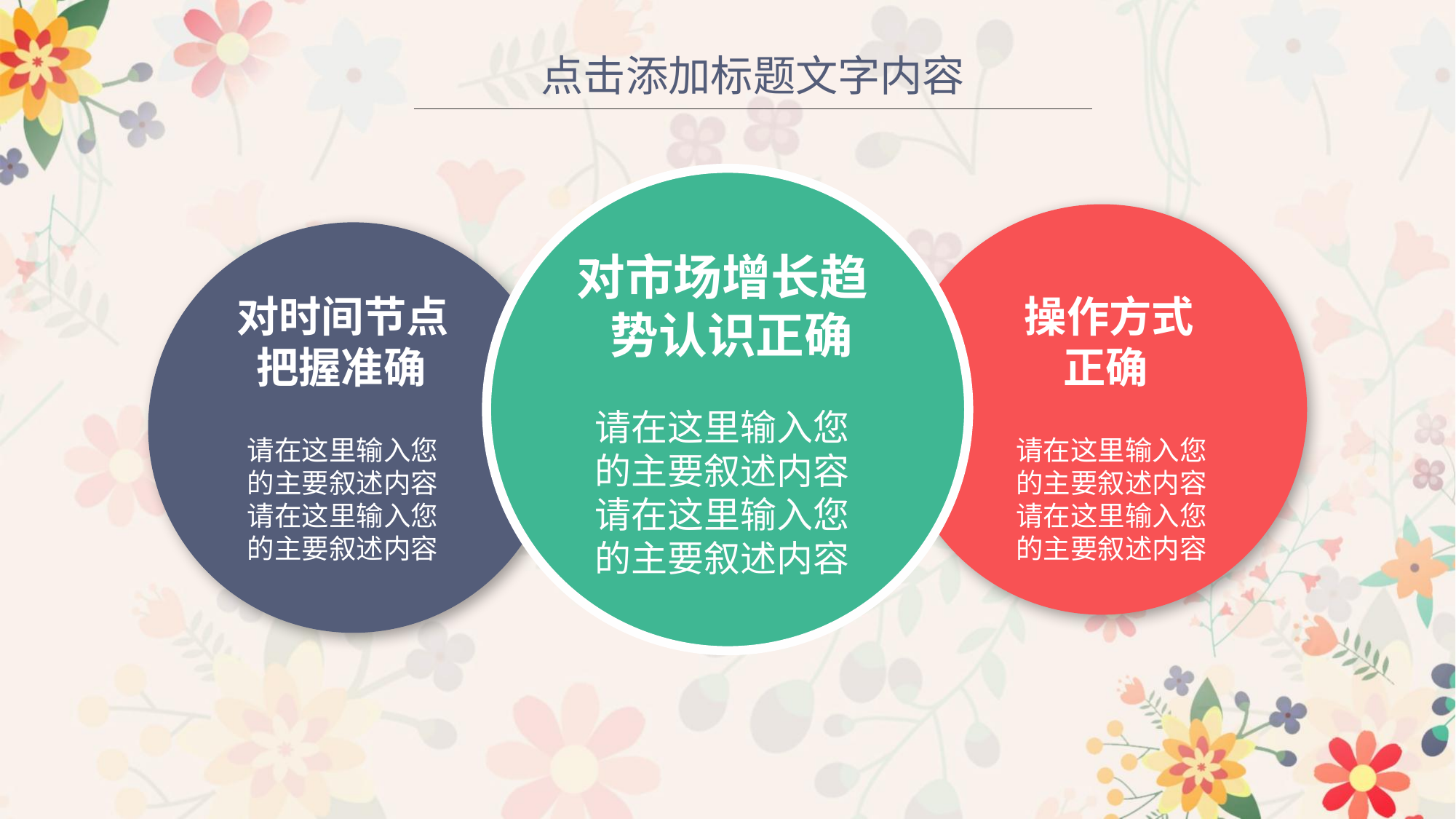

点击添加标题文字内容

对市场增长趋
  势认识正确
请在这里输入您
的主要叙述内容
请在这里输入您
的主要叙述内容

操作方式
   正确
对时间节点
 把握准确
请在这里输入您
的主要叙述内容
请在这里输入您
的主要叙述内容

请在这里输入您
的主要叙述内容
请在这里输入您
的主要叙述内容